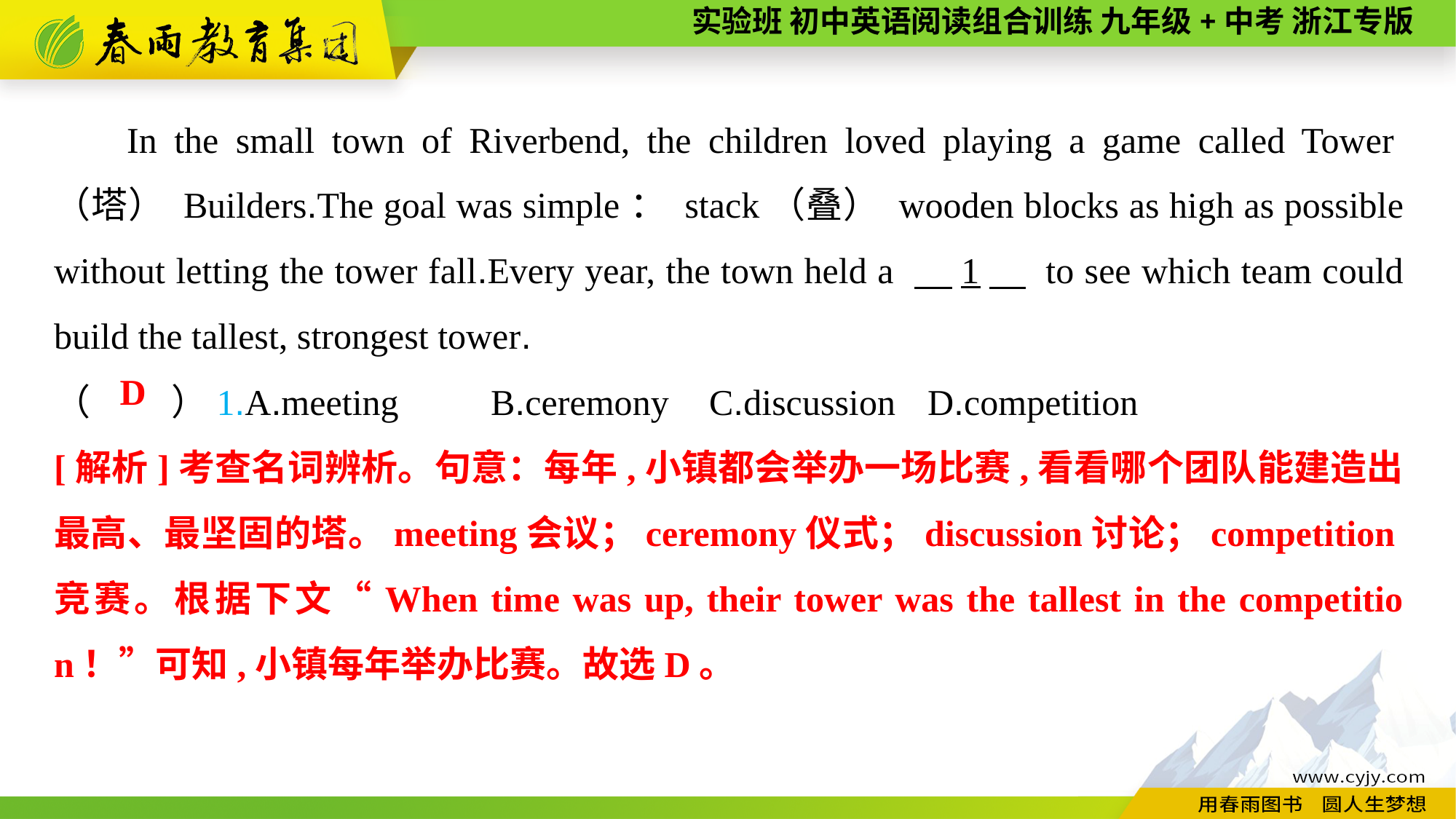

In the small town of Riverbend, the children loved playing a game called Tower（塔） Builders.The goal was simple： stack（叠） wooden blocks as high as possible without letting the tower fall.Every year, the town held a 　1　 to see which team could build the tallest, strongest tower.
（ 　　）1.A.meeting	B.ceremony	C.discussion	D.competition
D
[解析]考查名词辨析。句意：每年,小镇都会举办一场比赛,看看哪个团队能建造出最高、最坚固的塔。meeting会议；ceremony仪式；discussion讨论；competition竞赛。根据下文“When time was up, their tower was the tallest in the competition！”可知,小镇每年举办比赛。故选D。